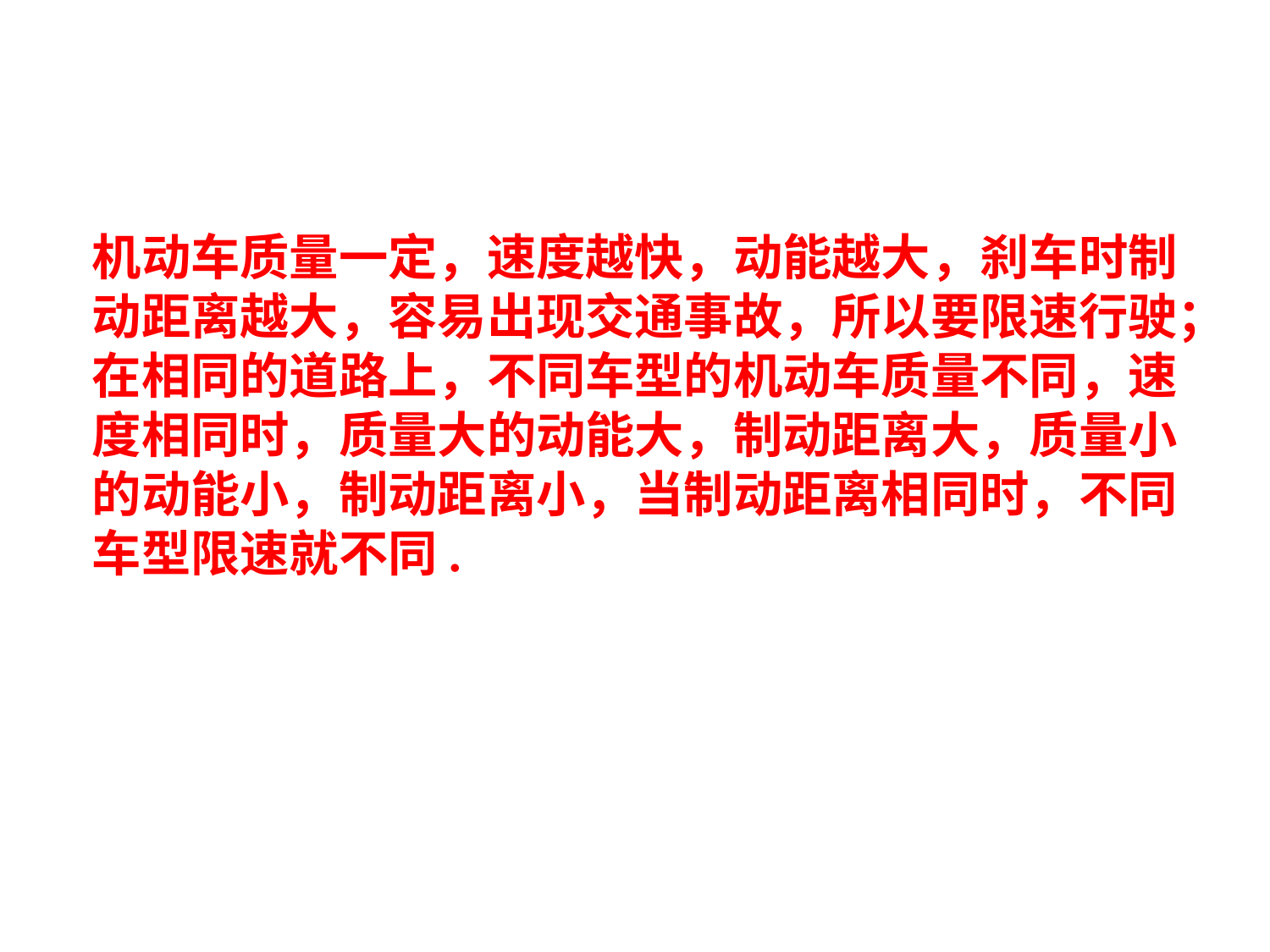

机动车质量一定，速度越快，动能越大，刹车时制动距离越大，容易出现交通事故，所以要限速行驶；在相同的道路上，不同车型的机动车质量不同，速度相同时，质量大的动能大，制动距离大，质量小的动能小，制动距离小，当制动距离相同时，不同车型限速就不同.